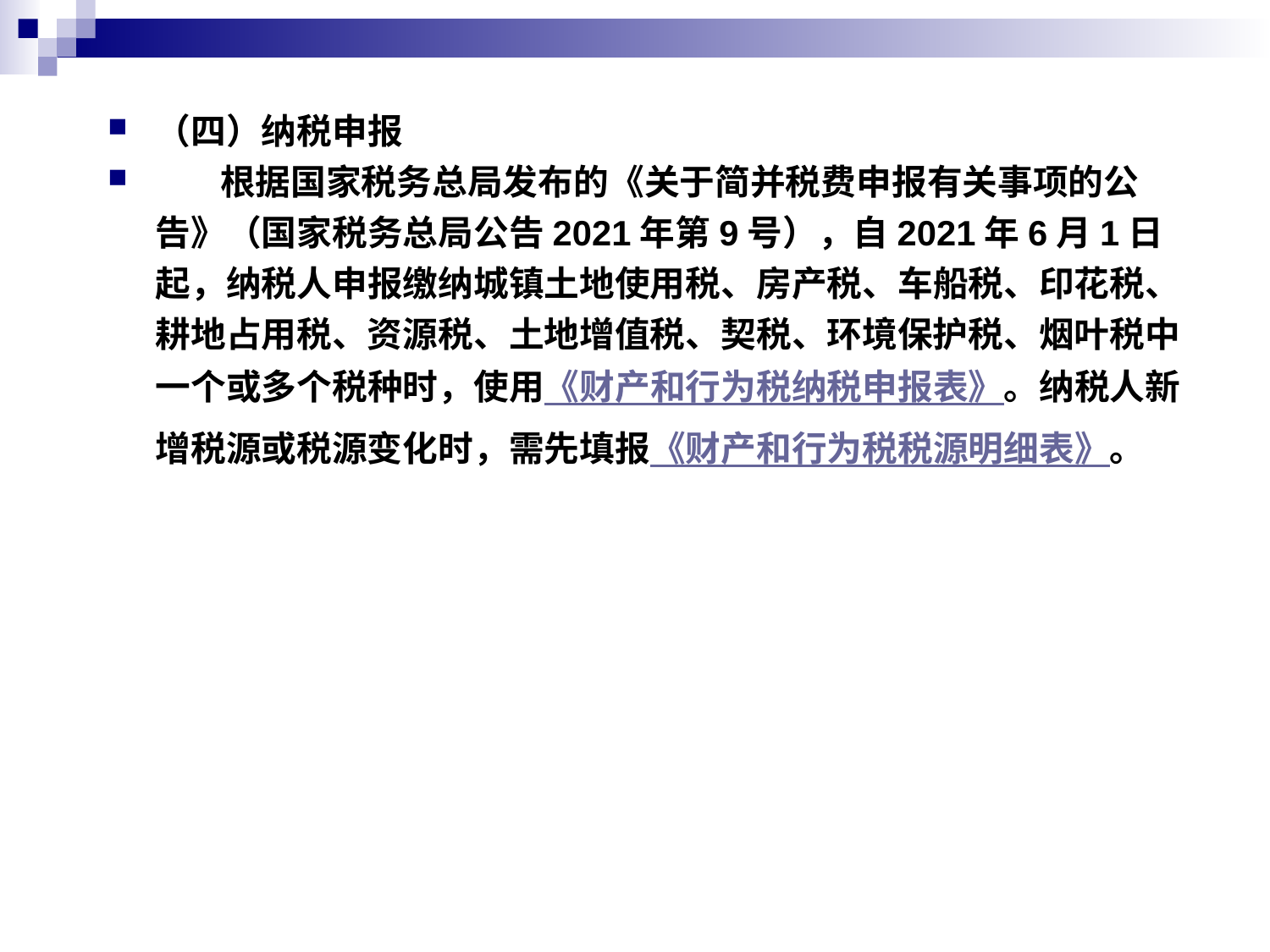

#
（四）纳税申报
       根据国家税务总局发布的《关于简并税费申报有关事项的公告》（国家税务总局公告2021年第9号），自2021年6月1日起，纳税人申报缴纳城镇土地使用税、房产税、车船税、印花税、耕地占用税、资源税、土地增值税、契税、环境保护税、烟叶税中一个或多个税种时，使用《财产和行为税纳税申报表》。纳税人新增税源或税源变化时，需先填报《财产和行为税税源明细表》。